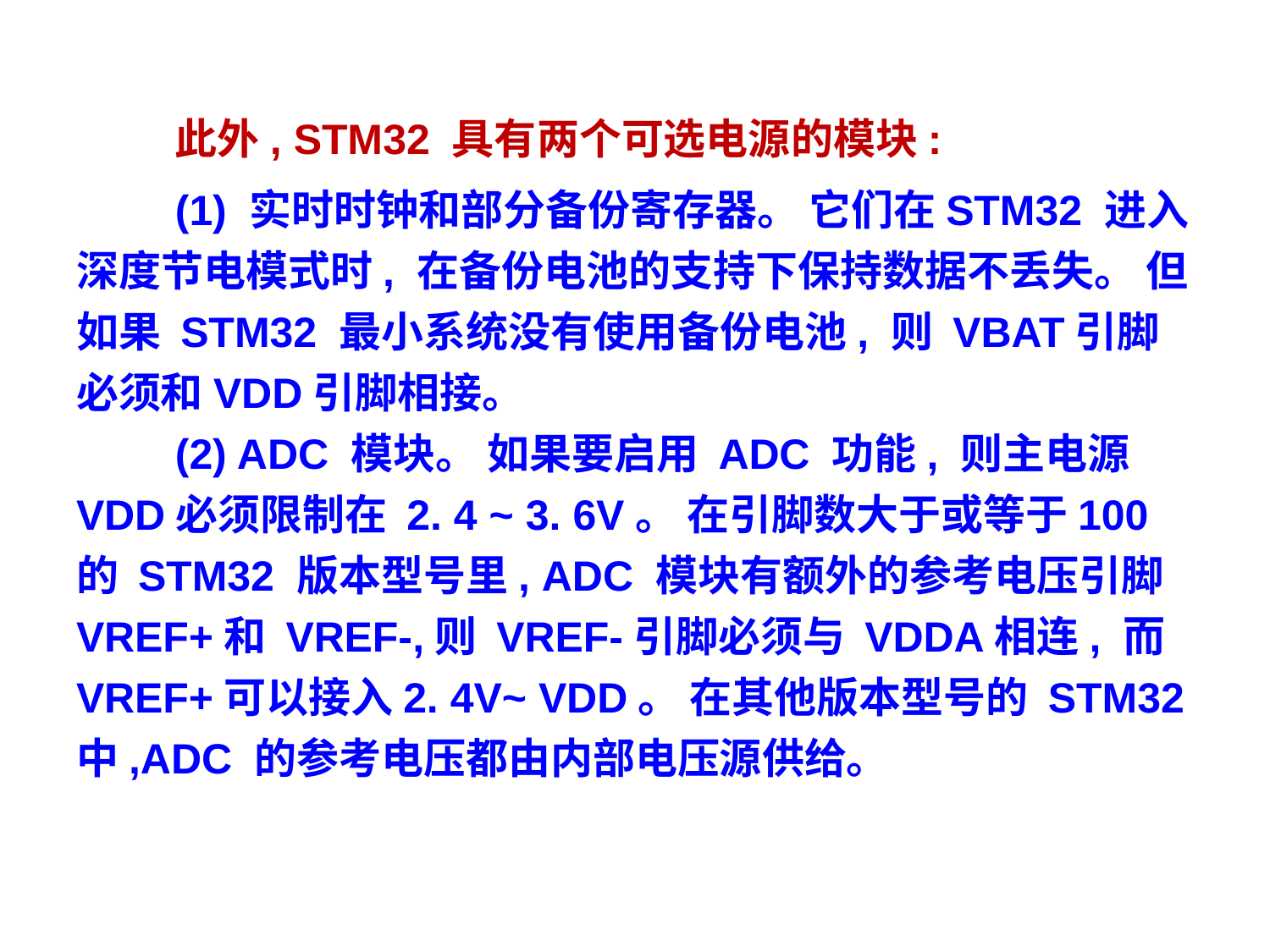

此外, STM32 具有两个可选电源的模块:
(1) 实时时钟和部分备份寄存器。 它们在STM32 进入深度节电模式时, 在备份电池的支持下保持数据不丢失。 但如果 STM32 最小系统没有使用备份电池, 则 VBAT引脚必须和VDD引脚相接。
(2) ADC 模块。 如果要启用 ADC 功能, 则主电源 VDD必须限制在 2. 4 ~ 3. 6V。 在引脚数大于或等于100 的 STM32 版本型号里, ADC 模块有额外的参考电压引脚 VREF+和 VREF-,则 VREF-引脚必须与 VDDA相连, 而 VREF+可以接入2. 4V~ VDD。 在其他版本型号的 STM32 中,ADC 的参考电压都由内部电压源供给。